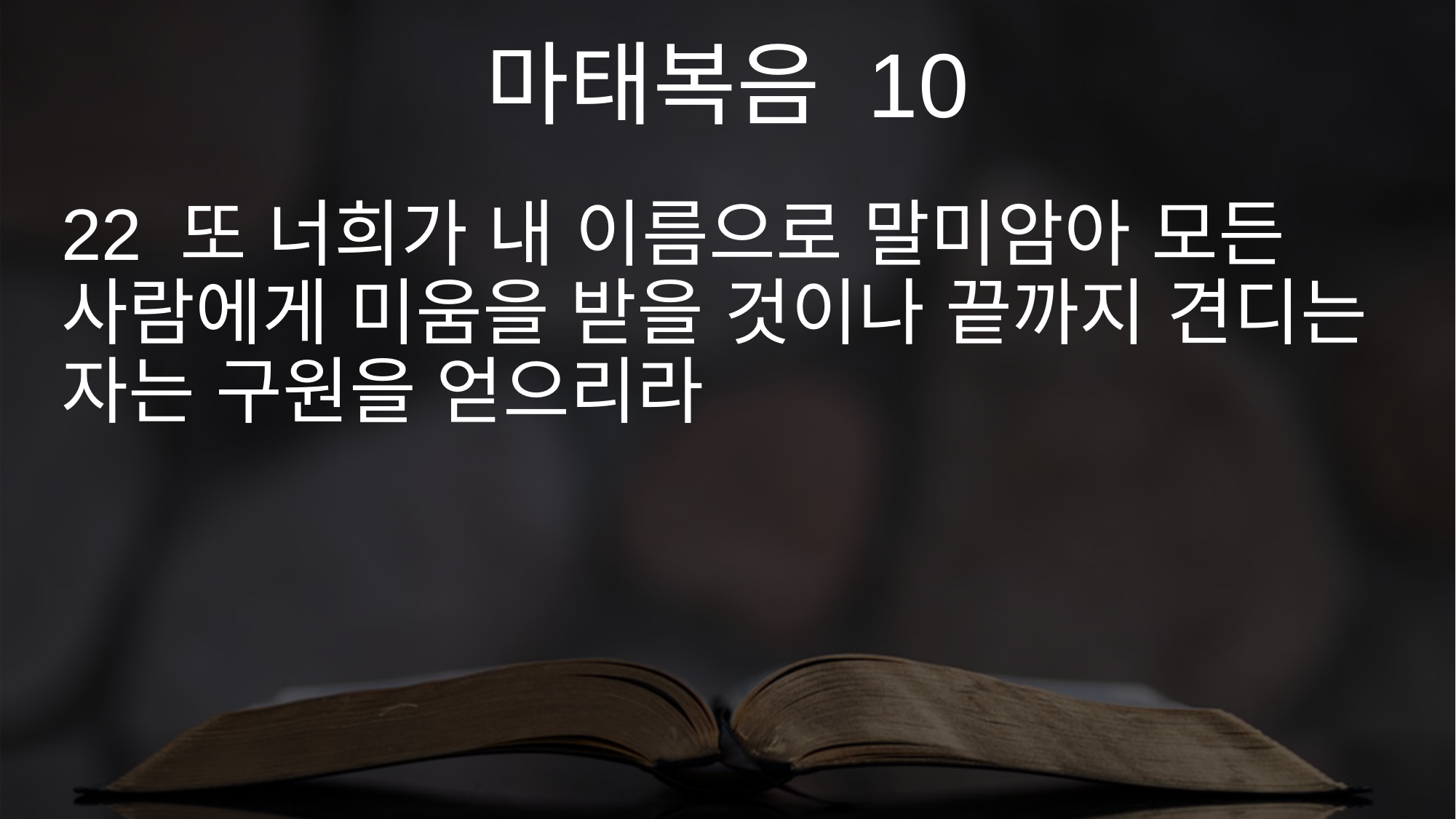

마태복음 10
22 또 너희가 내 이름으로 말미암아 모든 사람에게 미움을 받을 것이나 끝까지 견디는 자는 구원을 얻으리라